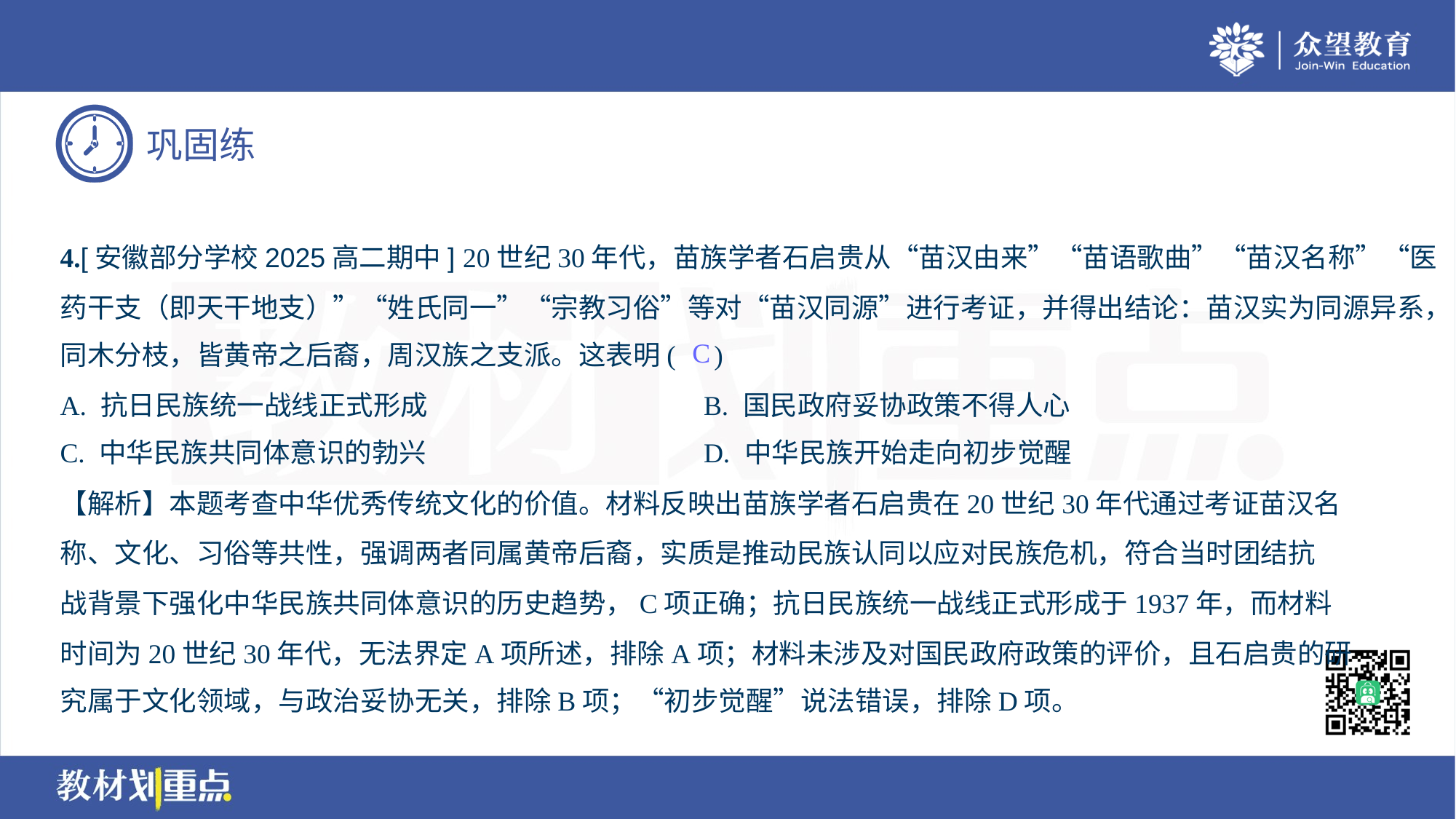

4.[安徽部分学校2025高二期中] 20世纪30年代，苗族学者石启贵从“苗汉由来”“苗语歌曲”“苗汉名称”“医
药干支（即天干地支）”“姓氏同一”“宗教习俗”等对“苗汉同源”进行考证，并得出结论：苗汉实为同源异系，
同木分枝，皆黄帝之后裔，周汉族之支派。这表明(     )
C
A. 抗日民族统一战线正式形成	B. 国民政府妥协政策不得人心
C. 中华民族共同体意识的勃兴	D. 中华民族开始走向初步觉醒
【解析】本题考查中华优秀传统文化的价值。材料反映出苗族学者石启贵在20世纪30年代通过考证苗汉名
称、文化、习俗等共性，强调两者同属黄帝后裔，实质是推动民族认同以应对民族危机，符合当时团结抗
战背景下强化中华民族共同体意识的历史趋势，C项正确；抗日民族统一战线正式形成于1937年，而材料
时间为20世纪30年代，无法界定A项所述，排除A项；材料未涉及对国民政府政策的评价，且石启贵的研
究属于文化领域，与政治妥协无关，排除B项；“初步觉醒”说法错误，排除D项。